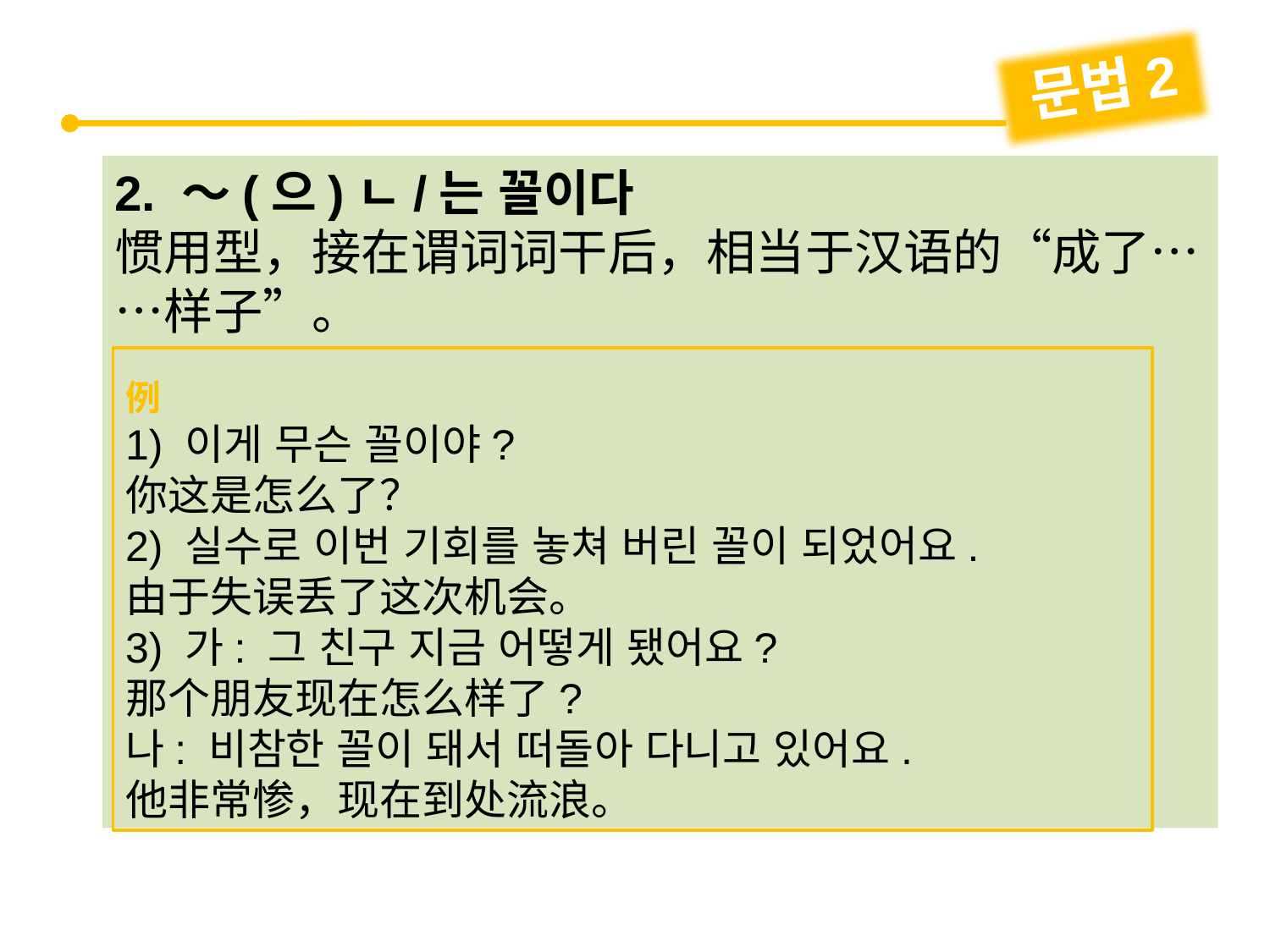

문법2
2. ～(으)ㄴ/는 꼴이다
惯用型，接在谓词词干后，相当于汉语的“成了……样子”。

例
1) 이게 무슨 꼴이야?
你这是怎么了？
2) 실수로 이번 기회를 놓쳐 버린 꼴이 되었어요.
由于失误丢了这次机会。
3) 가: 그 친구 지금 어떻게 됐어요?
那个朋友现在怎么样了?
나: 비참한 꼴이 돼서 떠돌아 다니고 있어요.
他非常惨，现在到处流浪。